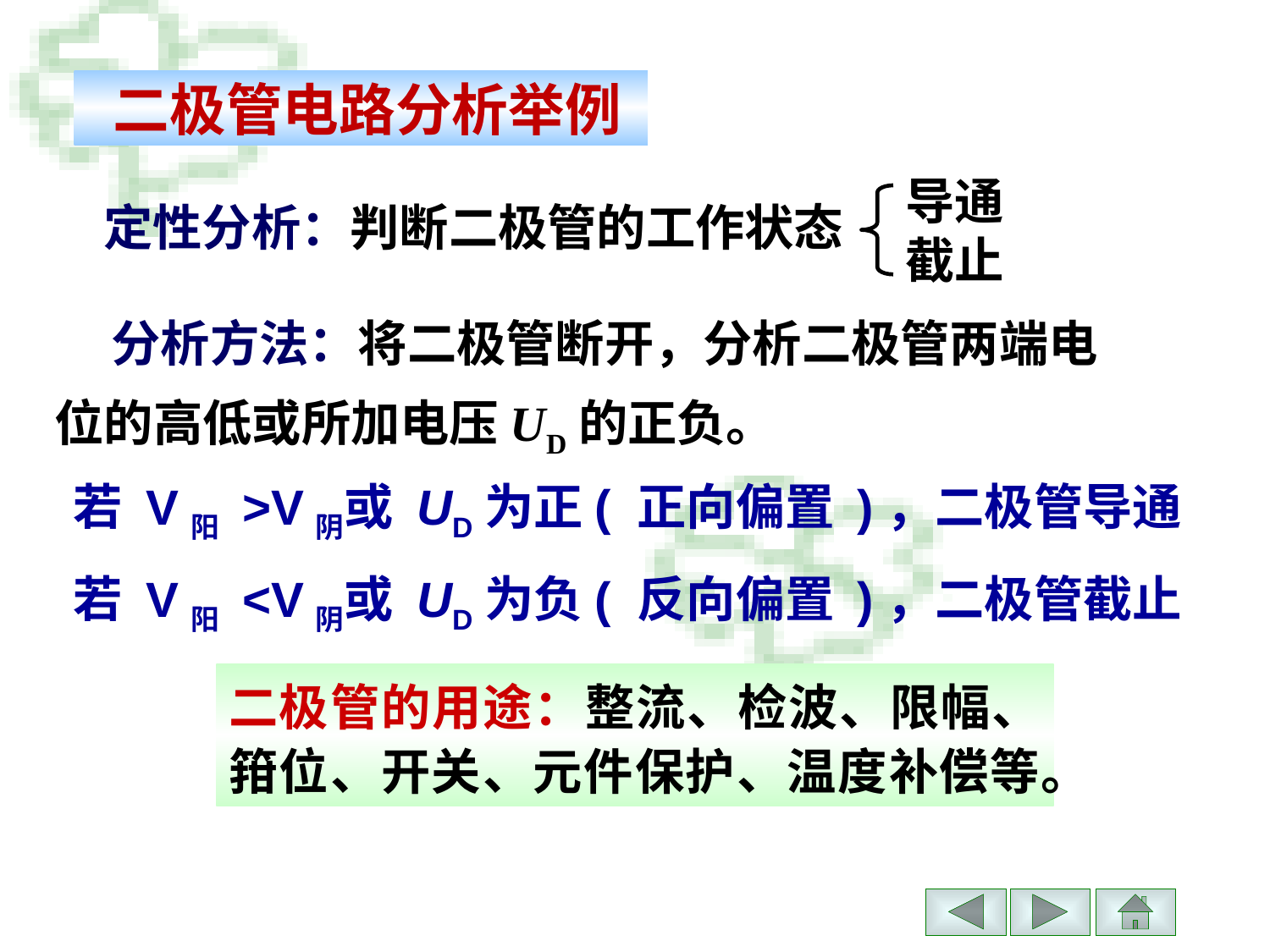

# 二极管电路分析举例
导通截止

定性分析：判断二极管的工作状态
    分析方法：将二极管断开，分析二极管两端电位的高低或所加电压UD的正负。
若 V阳 >V阴或 UD为正( 正向偏置 )，二极管导通
若 V阳 <V阴或 UD为负( 反向偏置 )，二极管截止
二极管的用途：整流、检波、限幅、箝位、开关、元件保护、温度补偿等。